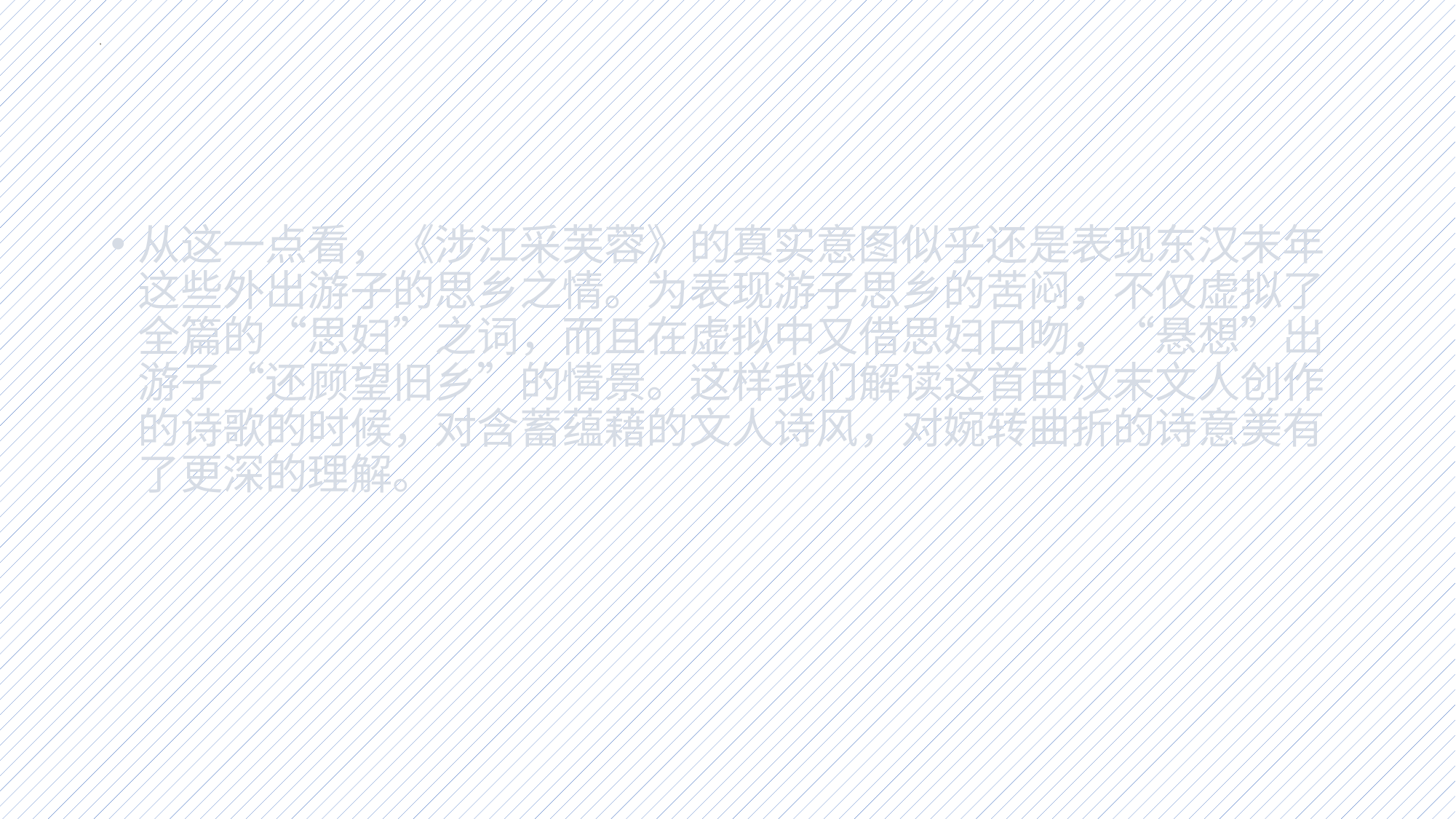

从这一点看，《涉江采芙蓉》的真实意图似乎还是表现东汉末年这些外出游子的思乡之情。为表现游子思乡的苦闷，不仅虚拟了全篇的“思妇”之词，而且在虚拟中又借思妇口吻，“悬想”出游子“还顾望旧乡”的情景。这样我们解读这首由汉末文人创作的诗歌的时候，对含蓄蕴藉的文人诗风，对婉转曲折的诗意美有了更深的理解。